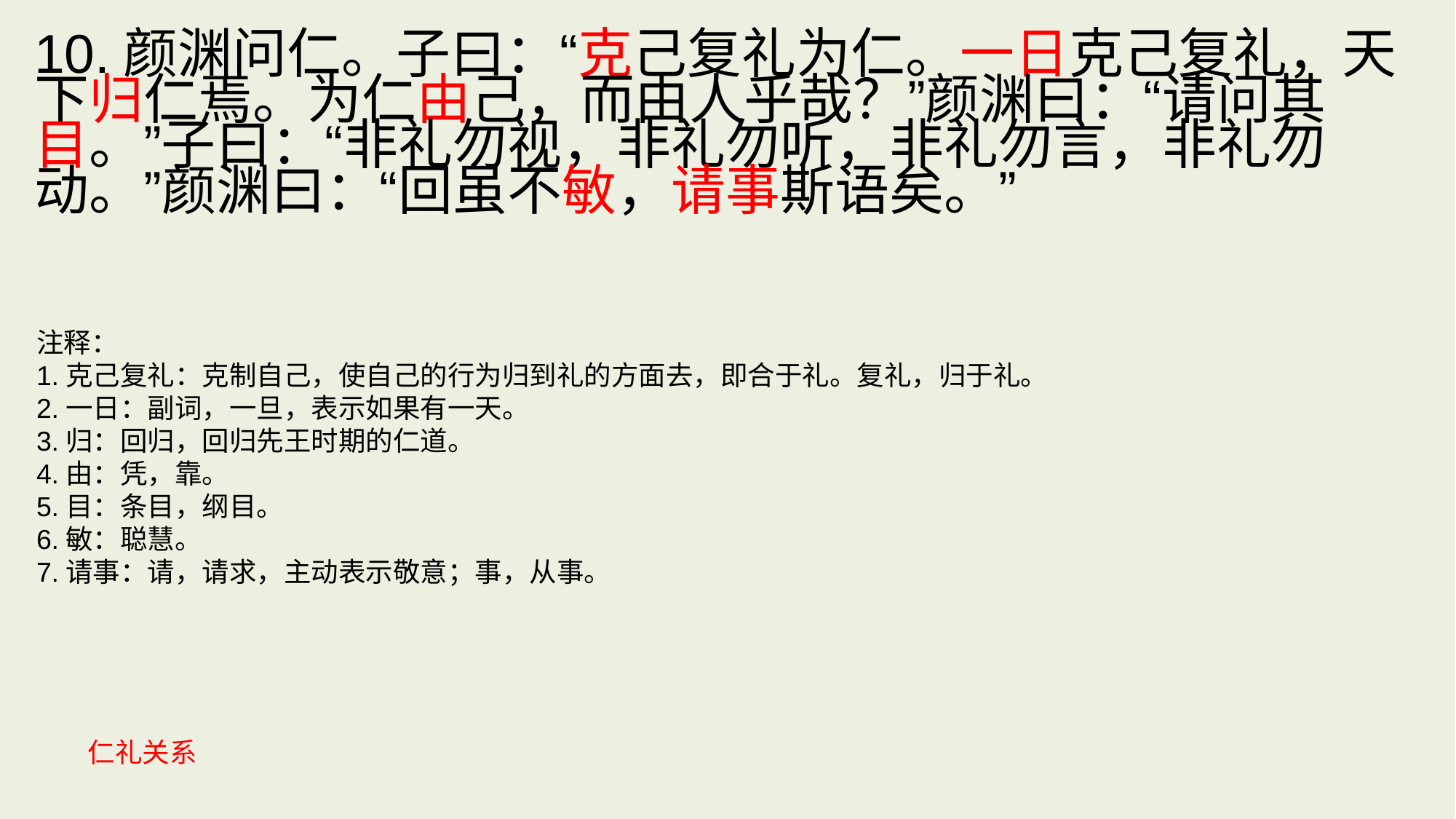

10.颜渊问仁。子曰：“克己复礼为仁。一日克己复礼，天下归仁焉。为仁由己，而由人乎哉？”颜渊曰：“请问其目。”子曰：“非礼勿视，非礼勿听，非礼勿言，非礼勿动。”颜渊曰：“回虽不敏，请事斯语矣。”
注释：
1.克己复礼：克制自己，使自己的行为归到礼的方面去，即合于礼。复礼，归于礼。
2.一日：副词，一旦，表示如果有一天。
3.归：回归，回归先王时期的仁道。
4.由：凭，靠。
5.目：条目，纲目。
6.敏：聪慧。
7.请事：请，请求，主动表示敬意；事，从事。
仁礼关系